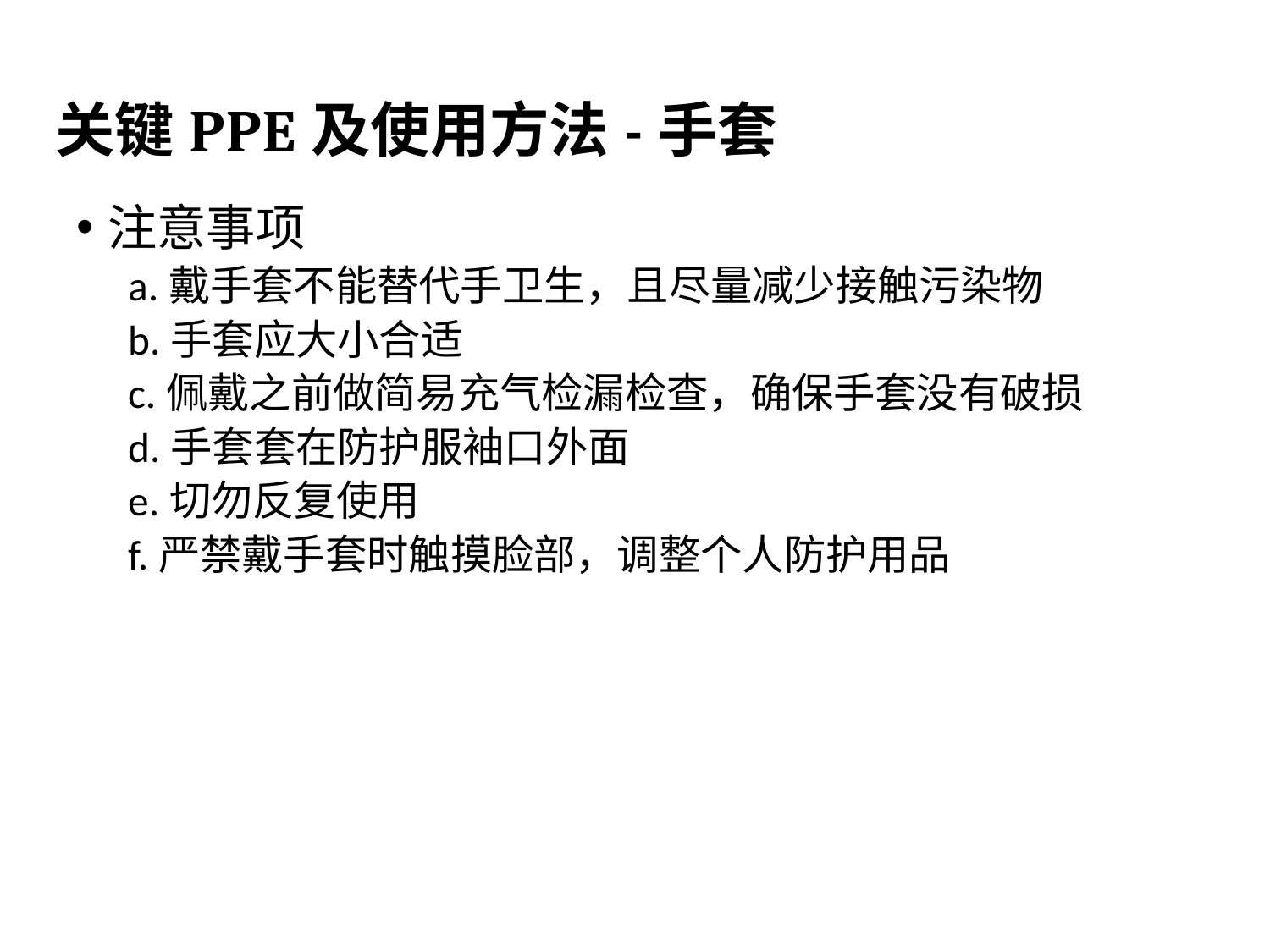

# 关键PPE及使用方法-手套
注意事项
a.戴手套不能替代手卫生，且尽量减少接触污染物
b.手套应大小合适
c.佩戴之前做简易充气检漏检查，确保手套没有破损
d.手套套在防护服袖口外面
e.切勿反复使用
f.严禁戴手套时触摸脸部，调整个人防护用品